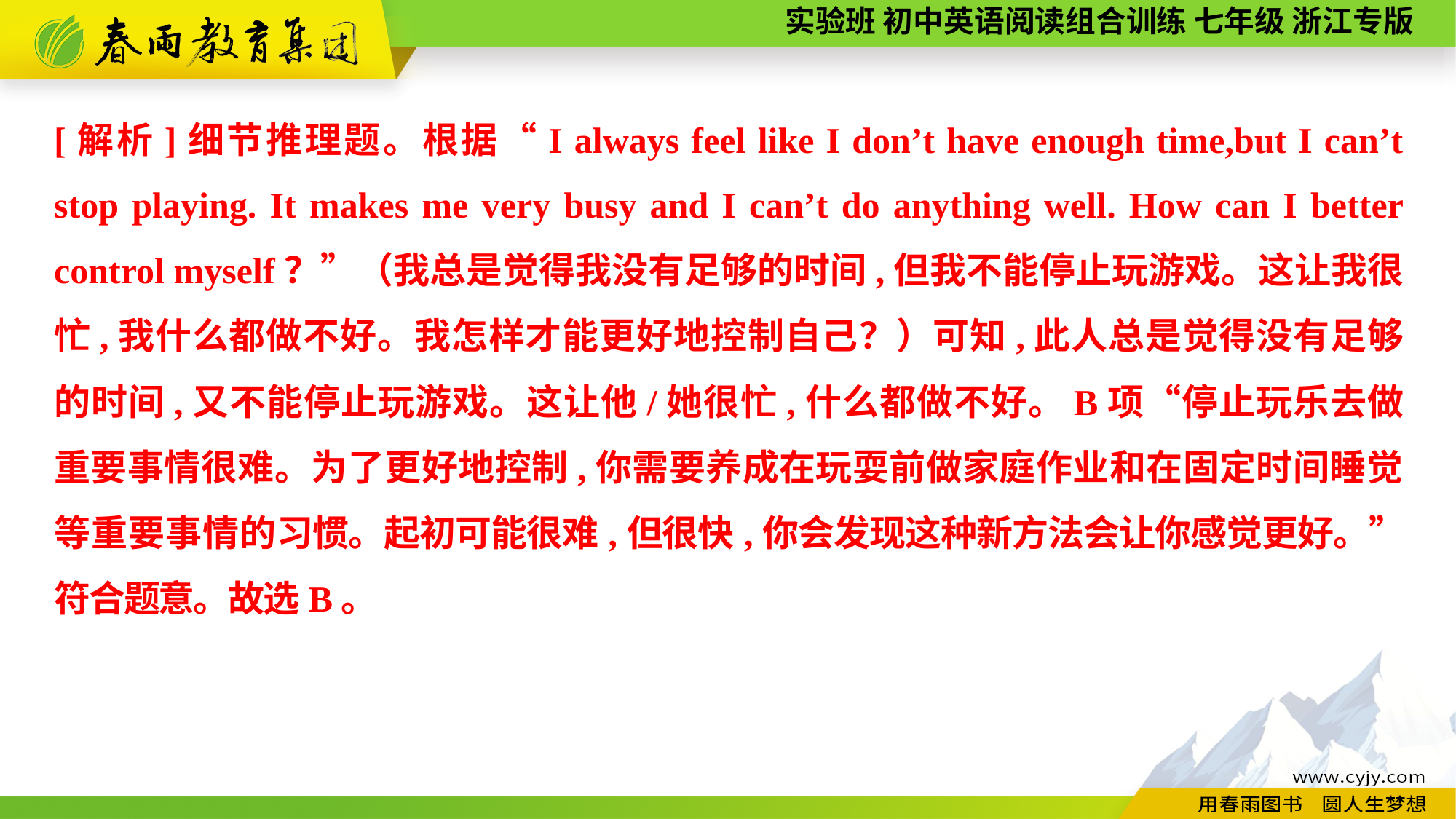

[解析]细节推理题。根据“I always feel like I don’t have enough time,but I can’t stop playing. It makes me very busy and I can’t do anything well. How can I better control myself？”（我总是觉得我没有足够的时间,但我不能停止玩游戏。这让我很忙,我什么都做不好。我怎样才能更好地控制自己？）可知,此人总是觉得没有足够的时间,又不能停止玩游戏。这让他/她很忙,什么都做不好。B项“停止玩乐去做重要事情很难。为了更好地控制,你需要养成在玩耍前做家庭作业和在固定时间睡觉等重要事情的习惯。起初可能很难,但很快,你会发现这种新方法会让你感觉更好。”符合题意。故选B。